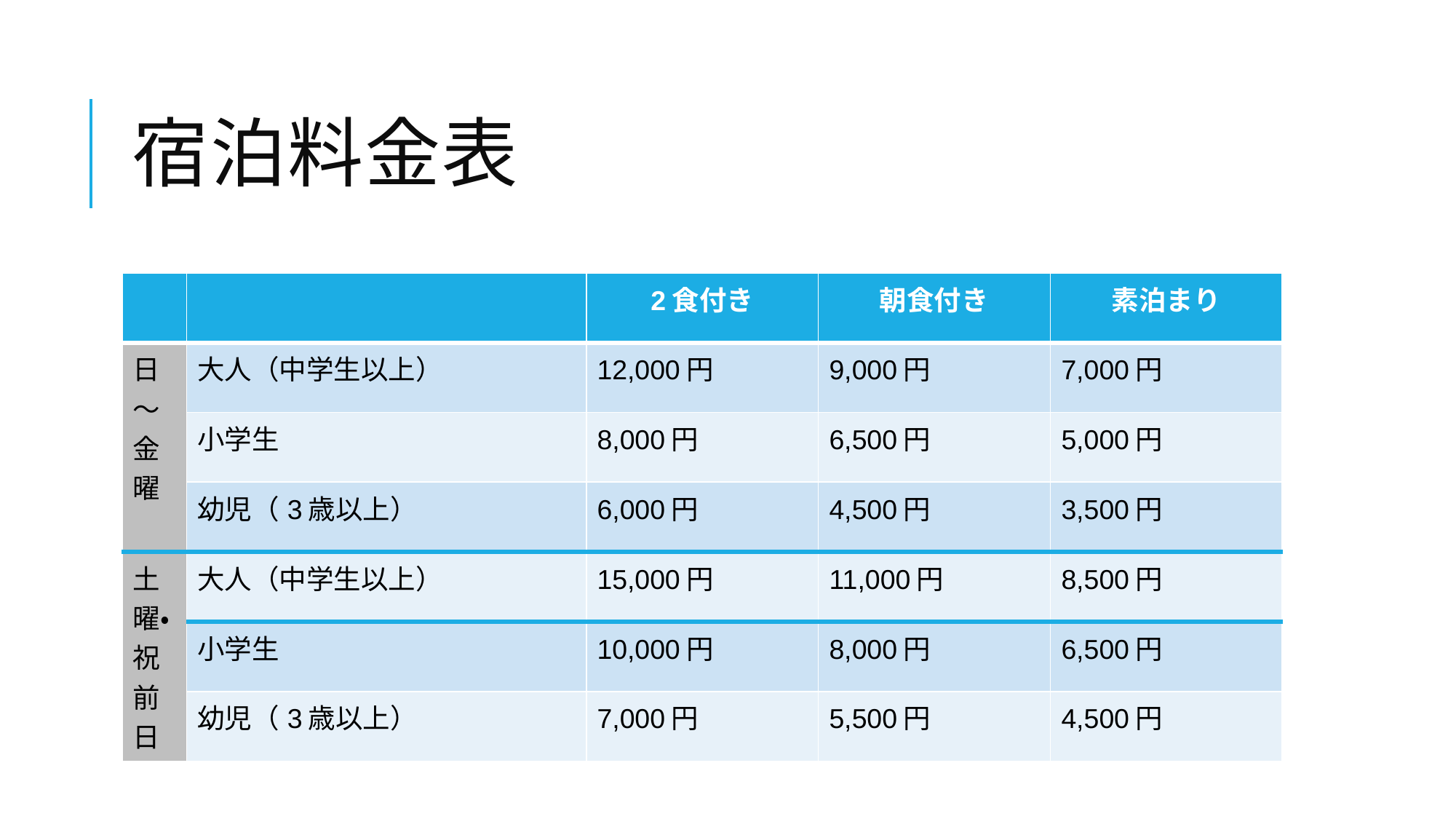

# 宿泊料金表
|  |  | 2食付き | 朝食付き | 素泊まり |
| --- | --- | --- | --- | --- |
| 日～金曜 | 大人（中学生以上） | 12,000円 | 9,000円 | 7,000円 |
|  | 小学生 | 8,000円 | 6,500円 | 5,000円 |
|  | 幼児（3歳以上） | 6,000円 | 4,500円 | 3,500円 |
| 土曜・祝前日 | 大人（中学生以上） | 15,000円 | 11,000円 | 8,500円 |
|  | 小学生 | 10,000円 | 8,000円 | 6,500円 |
|  | 幼児（3歳以上） | 7,000円 | 5,500円 | 4,500円 |